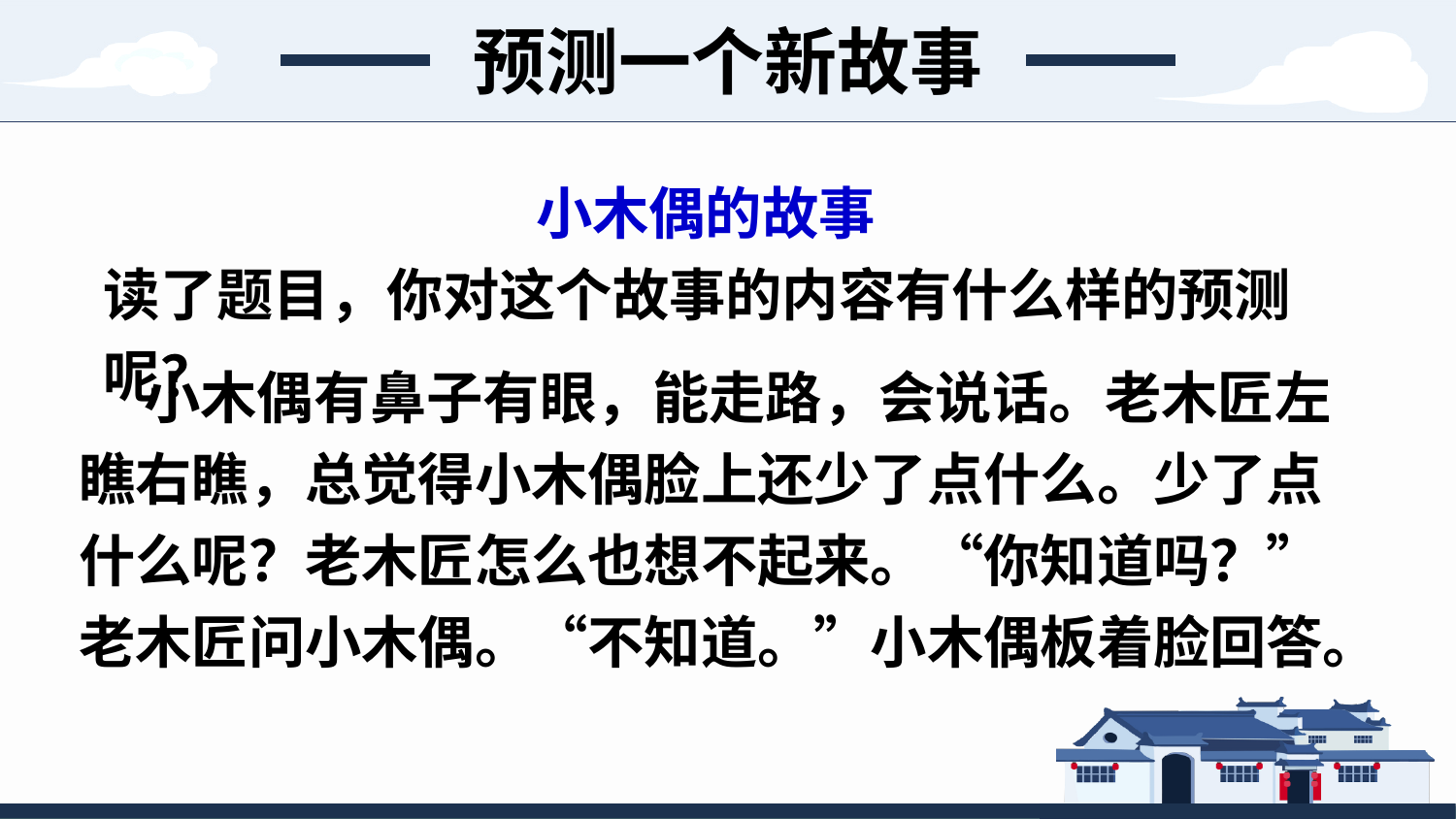

预测一个新故事
小木偶的故事
读了题目，你对这个故事的内容有什么样的预测呢？
    小木偶有鼻子有眼，能走路，会说话。老木匠左瞧右瞧，总觉得小木偶脸上还少了点什么。少了点什么呢？老木匠怎么也想不起来。“你知道吗？”老木匠问小木偶。“不知道。”小木偶板着脸回答。